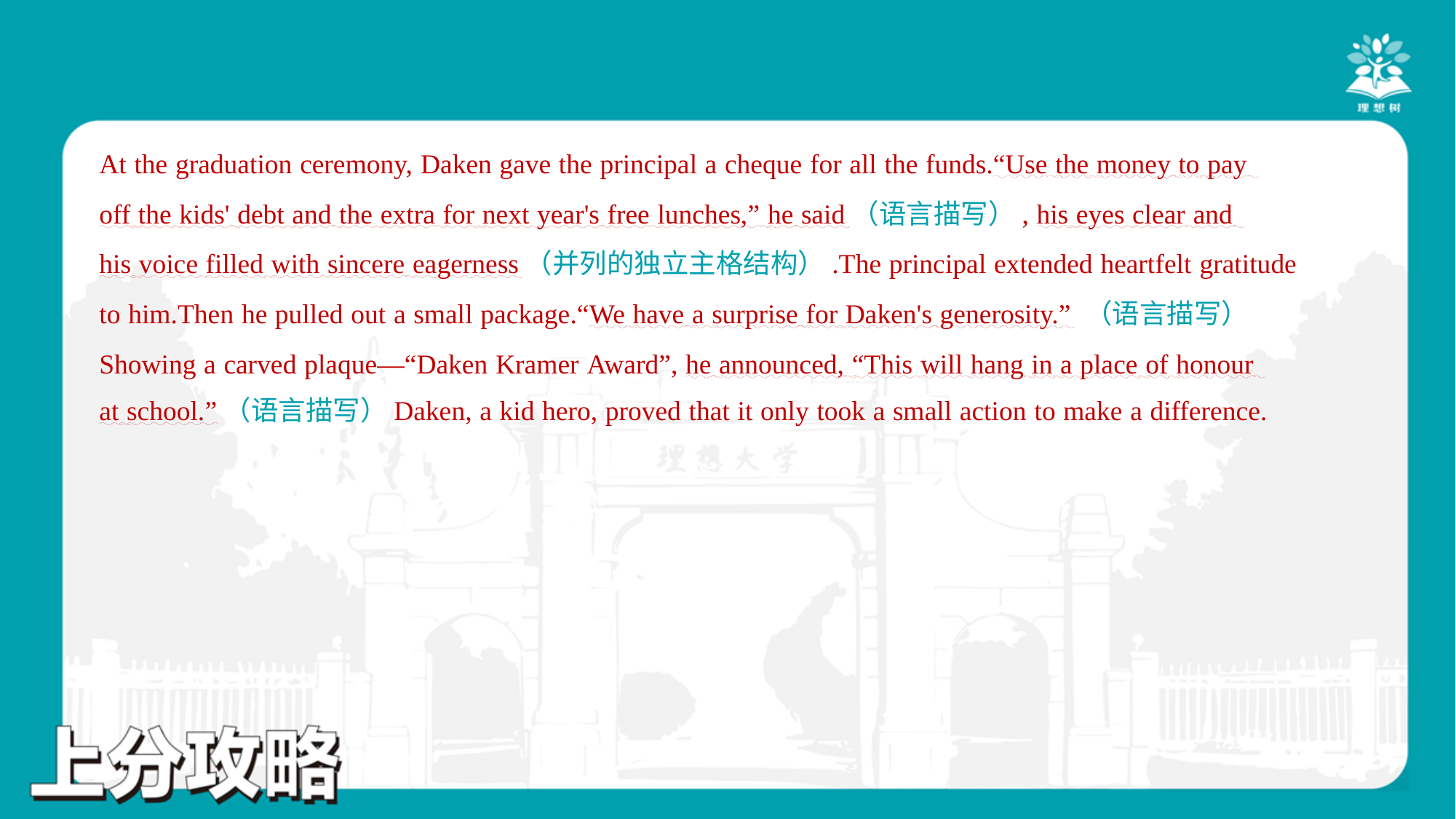

At the graduation ceremony, Daken gave the principal a cheque for all the funds.“Use the money to pay
off the kids' debt and the extra for next year's free lunches,” he said（语言描写）, his eyes clear and
his voice filled with sincere eagerness（并列的独立主格结构）.The principal extended heartfelt gratitude
to him.Then he pulled out a small package.“We have a surprise for Daken's generosity.” （语言描写）
Showing a carved plaque—“Daken Kramer Award”, he announced, “This will hang in a place of honour
at school.”（语言描写）Daken, a kid hero, proved that it only took a small action to make a difference.